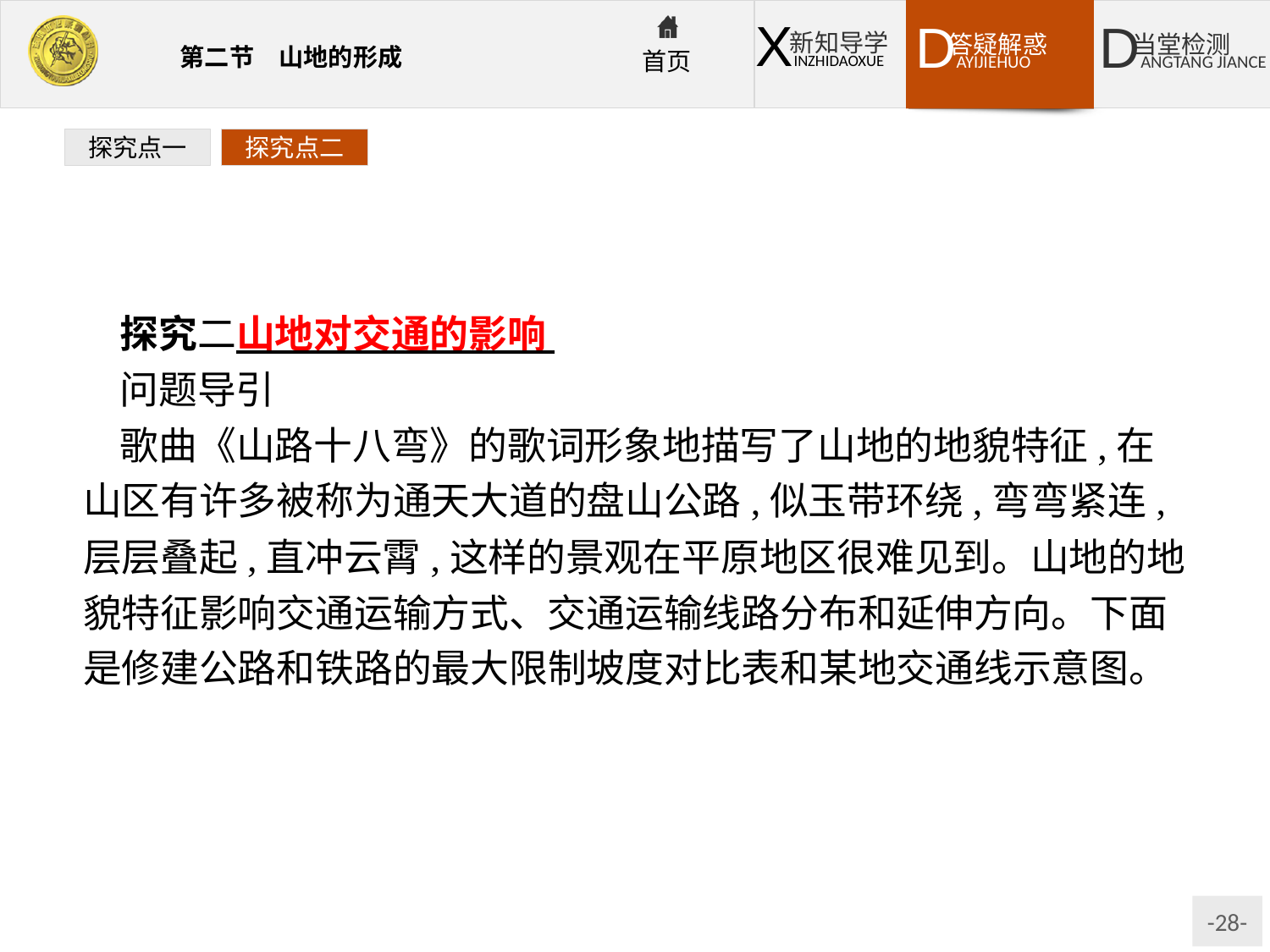

探究点一
探究点二
探究二山地对交通的影响
问题导引
歌曲《山路十八弯》的歌词形象地描写了山地的地貌特征,在山区有许多被称为通天大道的盘山公路,似玉带环绕,弯弯紧连,层层叠起,直冲云霄,这样的景观在平原地区很难见到。山地的地貌特征影响交通运输方式、交通运输线路分布和延伸方向。下面是修建公路和铁路的最大限制坡度对比表和某地交通线示意图。